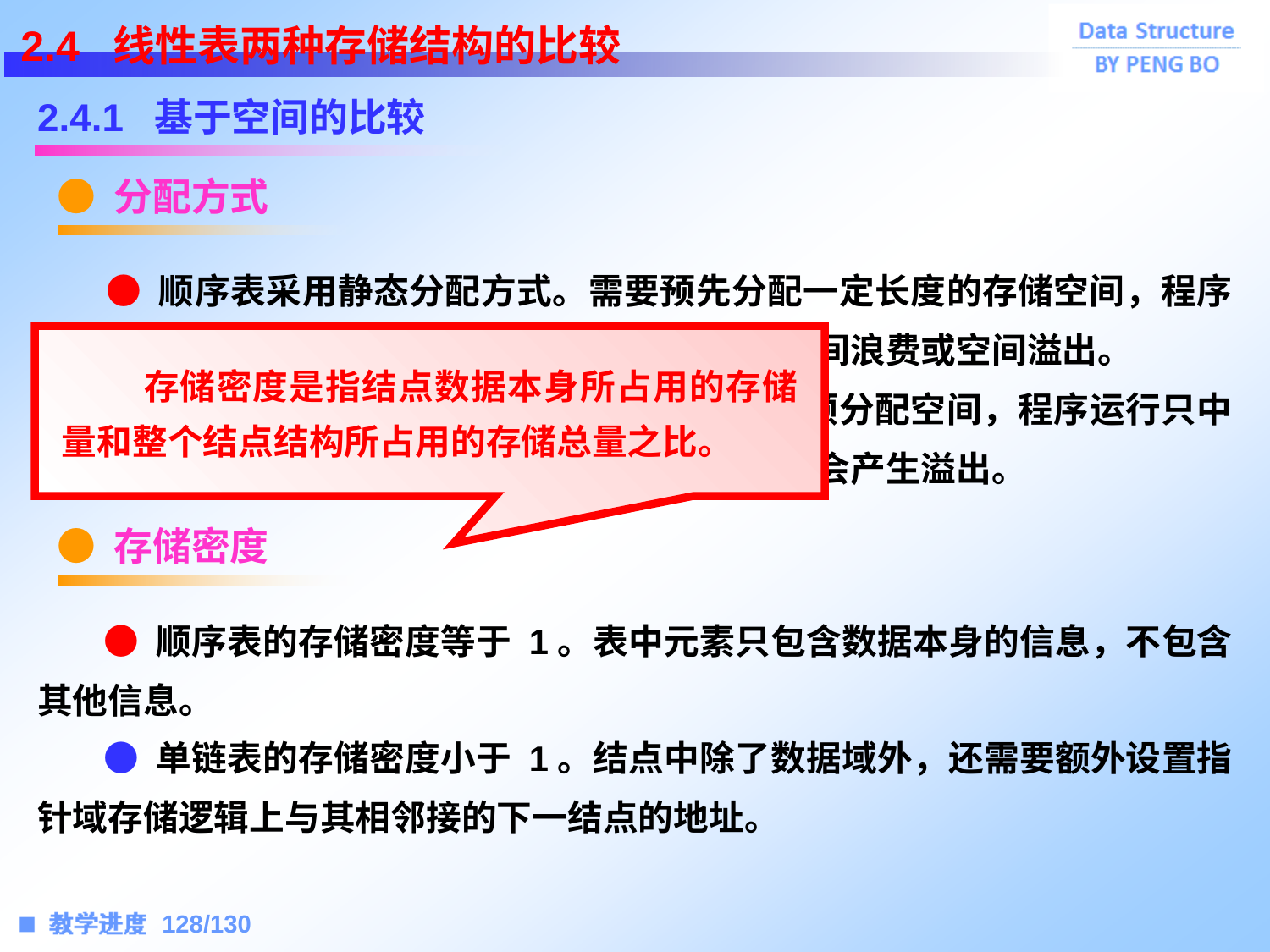

2.4  线性表两种存储结构的比较

2.4.1  基于空间的比较

● 分配方式

        ● 顺序表采用静态分配方式。需要预先分配一定长度的存储空间，程序执行之前必须明确规定存储规模，否则将会造成空间浪费或空间溢出。
        ● 单链表采用动态分配方式。不需要为链表预分配空间，程序运行只中按需要分配空间，只要内存尚有可分配空间，就不会产生溢出。

        存储密度是指结点数据本身所占用的存储量和整个结点结构所占用的存储总量之比。
● 存储密度

        ● 顺序表的存储密度等于 1。表中元素只包含数据本身的信息，不包含其他信息。
        ● 单链表的存储密度小于 1。结点中除了数据域外，还需要额外设置指针域存储逻辑上与其相邻接的下一结点的地址。